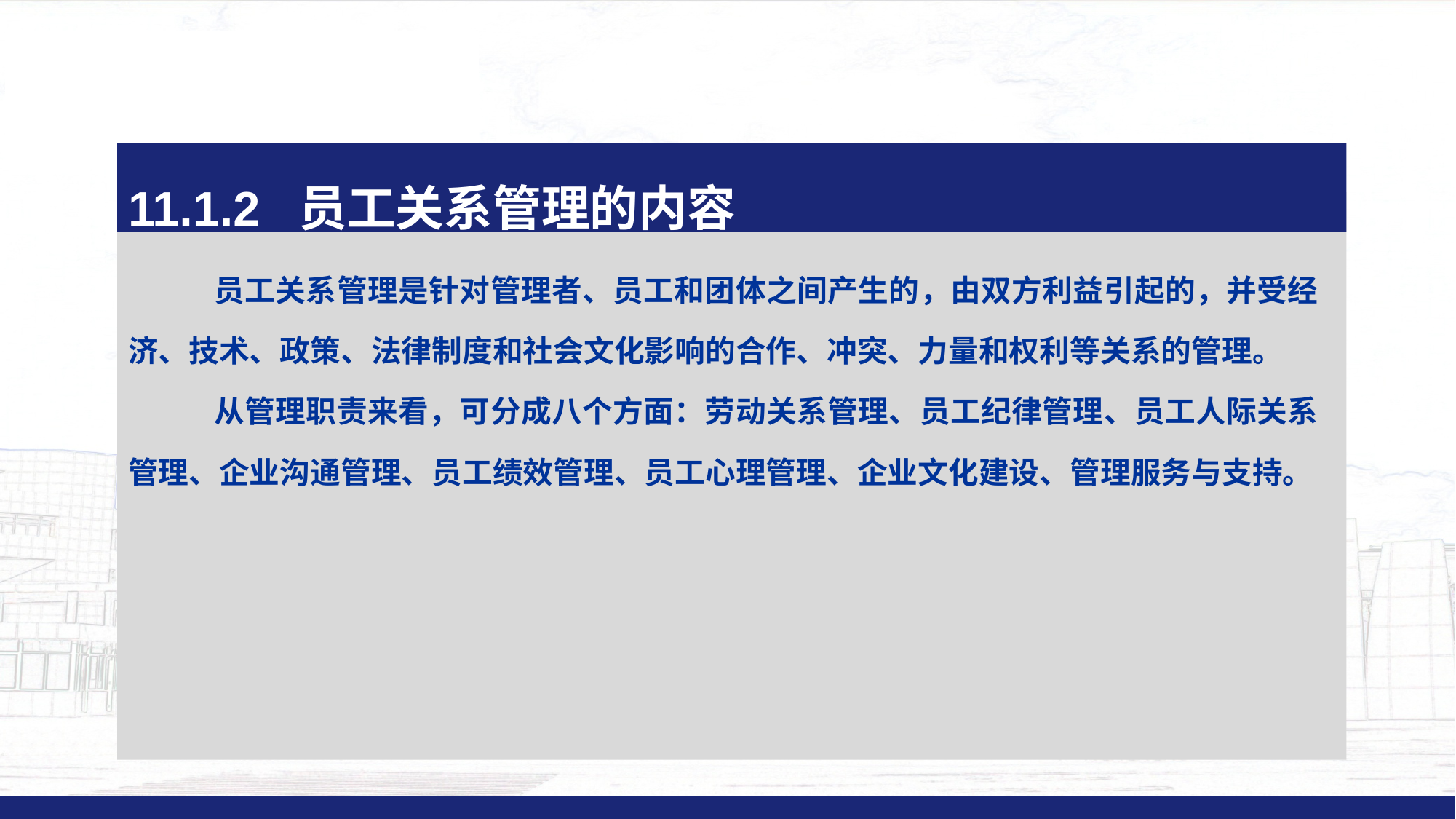

11.1.2  员工关系管理的内容

员工关系管理是针对管理者、员工和团体之间产生的，由双方利益引起的，并受经济、技术、政策、法律制度和社会文化影响的合作、冲突、力量和权利等关系的管理。
从管理职责来看，可分成八个方面：劳动关系管理、员工纪律管理、员工人际关系管理、企业沟通管理、员工绩效管理、员工心理管理、企业文化建设、管理服务与支持。